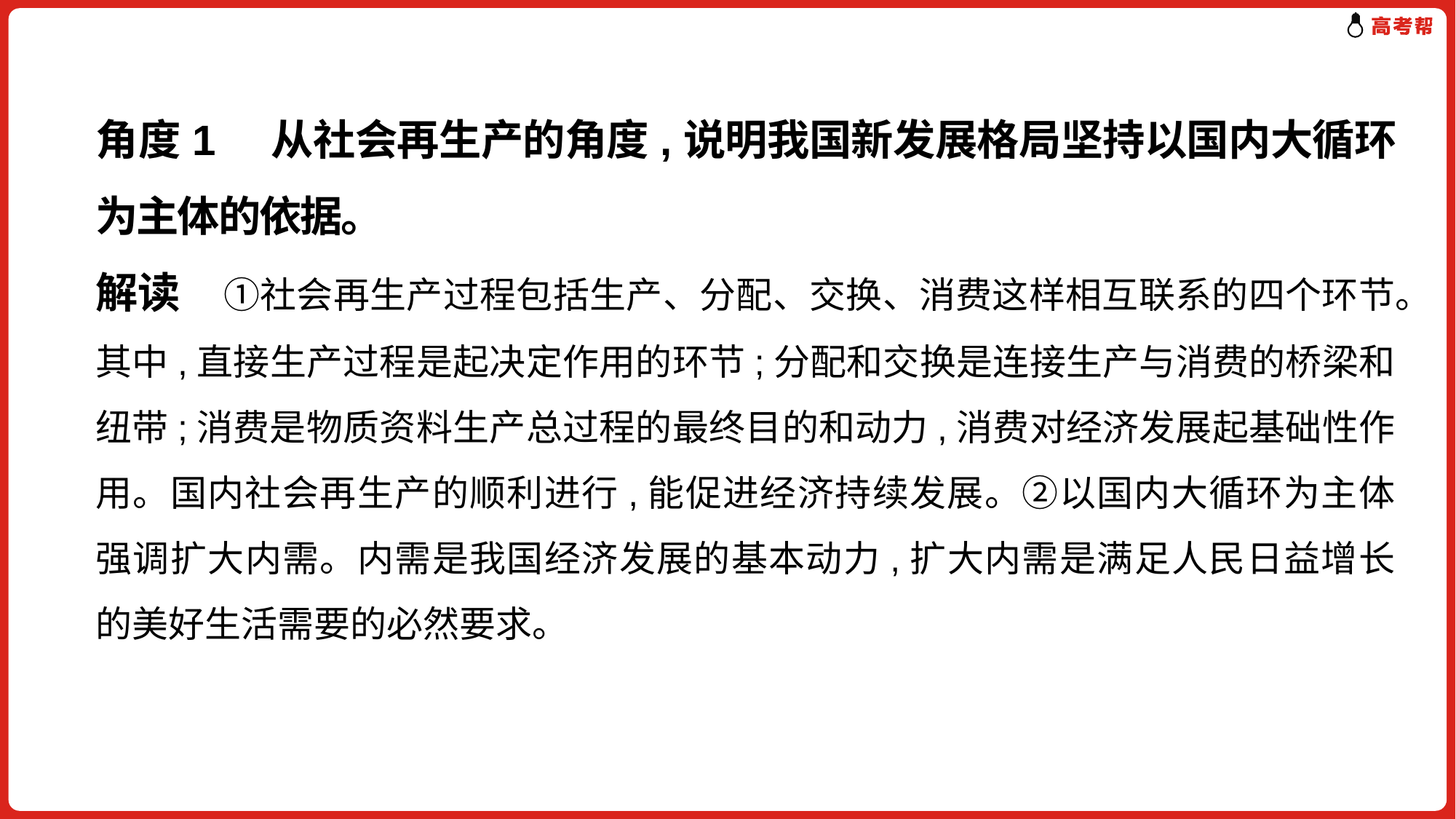

角度1　从社会再生产的角度,说明我国新发展格局坚持以国内大循环为主体的依据。
解读　①社会再生产过程包括生产、分配、交换、消费这样相互联系的四个环节。其中,直接生产过程是起决定作用的环节;分配和交换是连接生产与消费的桥梁和纽带;消费是物质资料生产总过程的最终目的和动力,消费对经济发展起基础性作用。国内社会再生产的顺利进行,能促进经济持续发展。②以国内大循环为主体强调扩大内需。内需是我国经济发展的基本动力,扩大内需是满足人民日益增长的美好生活需要的必然要求。